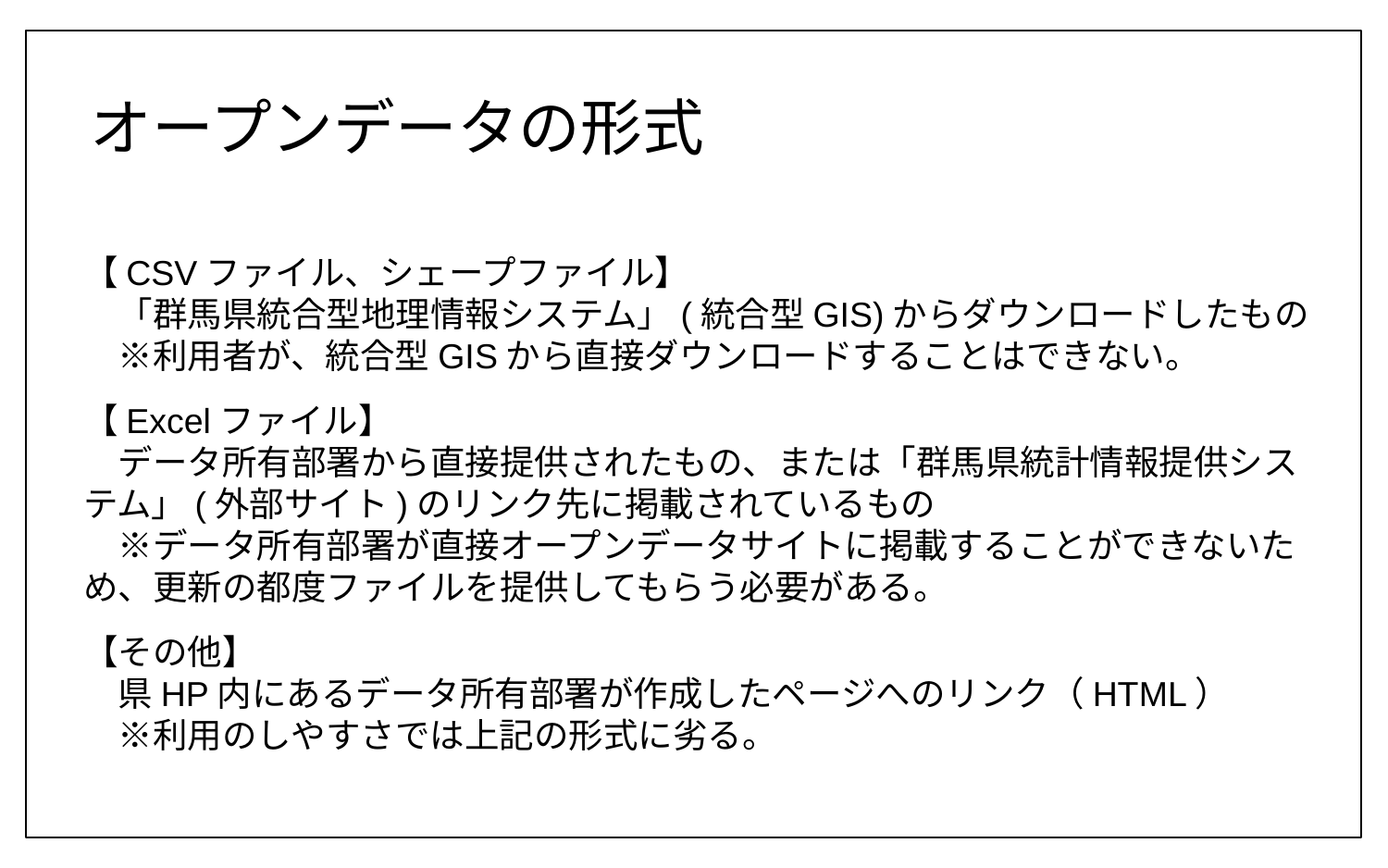

# オープンデータの形式

【CSVファイル、シェープファイル】
　「群馬県統合型地理情報システム」(統合型GIS)からダウンロードしたもの
　※利用者が、統合型GISから直接ダウンロードすることはできない。

【Excelファイル】
　データ所有部署から直接提供されたもの、または「群馬県統計情報提供システム」(外部サイト)のリンク先に掲載されているもの
　※データ所有部署が直接オープンデータサイトに掲載することができないため、更新の都度ファイルを提供してもらう必要がある。

【その他】
　県HP内にあるデータ所有部署が作成したページへのリンク（HTML）
　※利用のしやすさでは上記の形式に劣る。

7